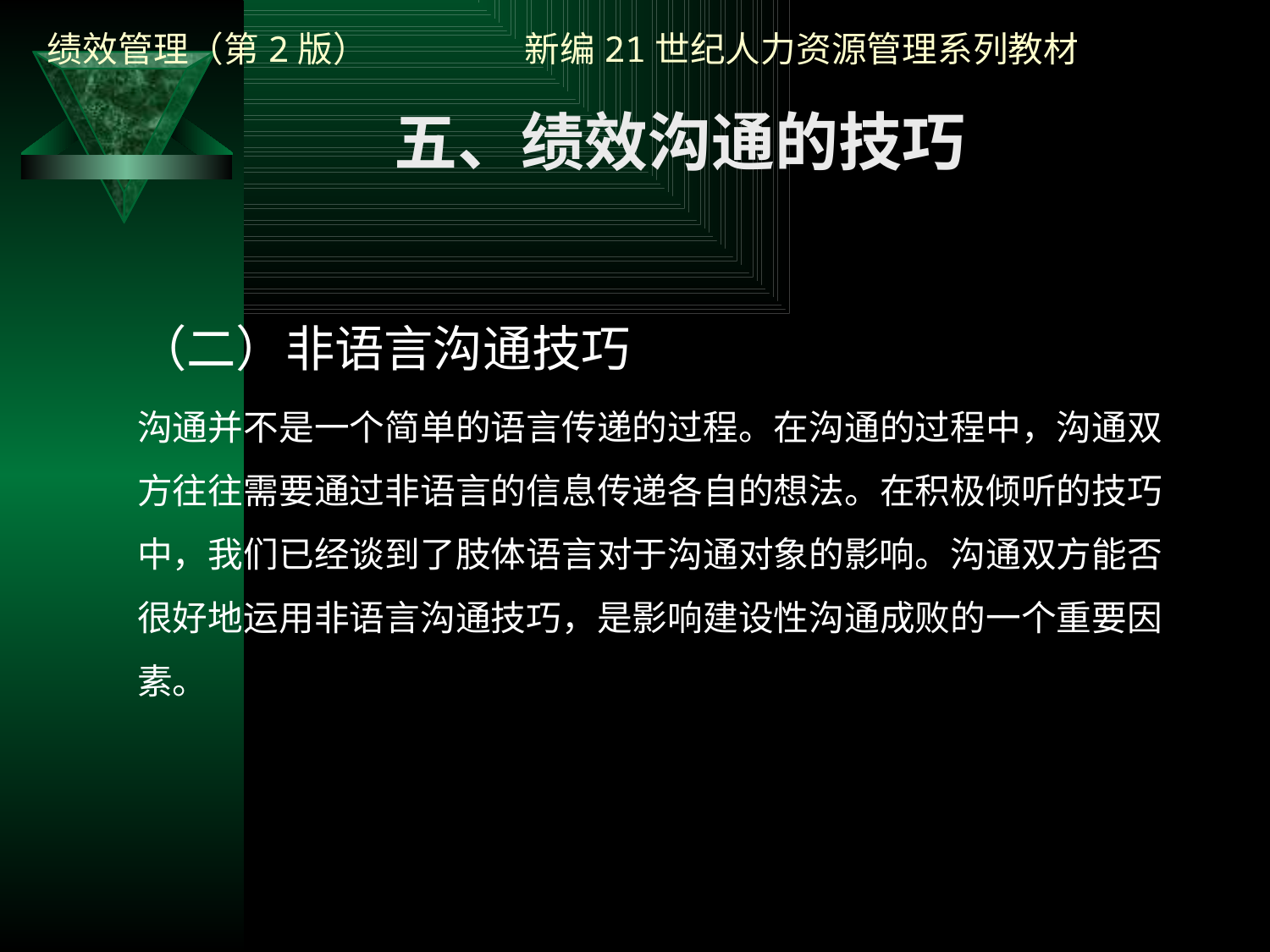

五、绩效沟通的技巧

（二）非语言沟通技巧
沟通并不是一个简单的语言传递的过程。在沟通的过程中，沟通双方往往需要通过非语言的信息传递各自的想法。在积极倾听的技巧中，我们已经谈到了肢体语言对于沟通对象的影响。沟通双方能否很好地运用非语言沟通技巧，是影响建设性沟通成败的一个重要因素。